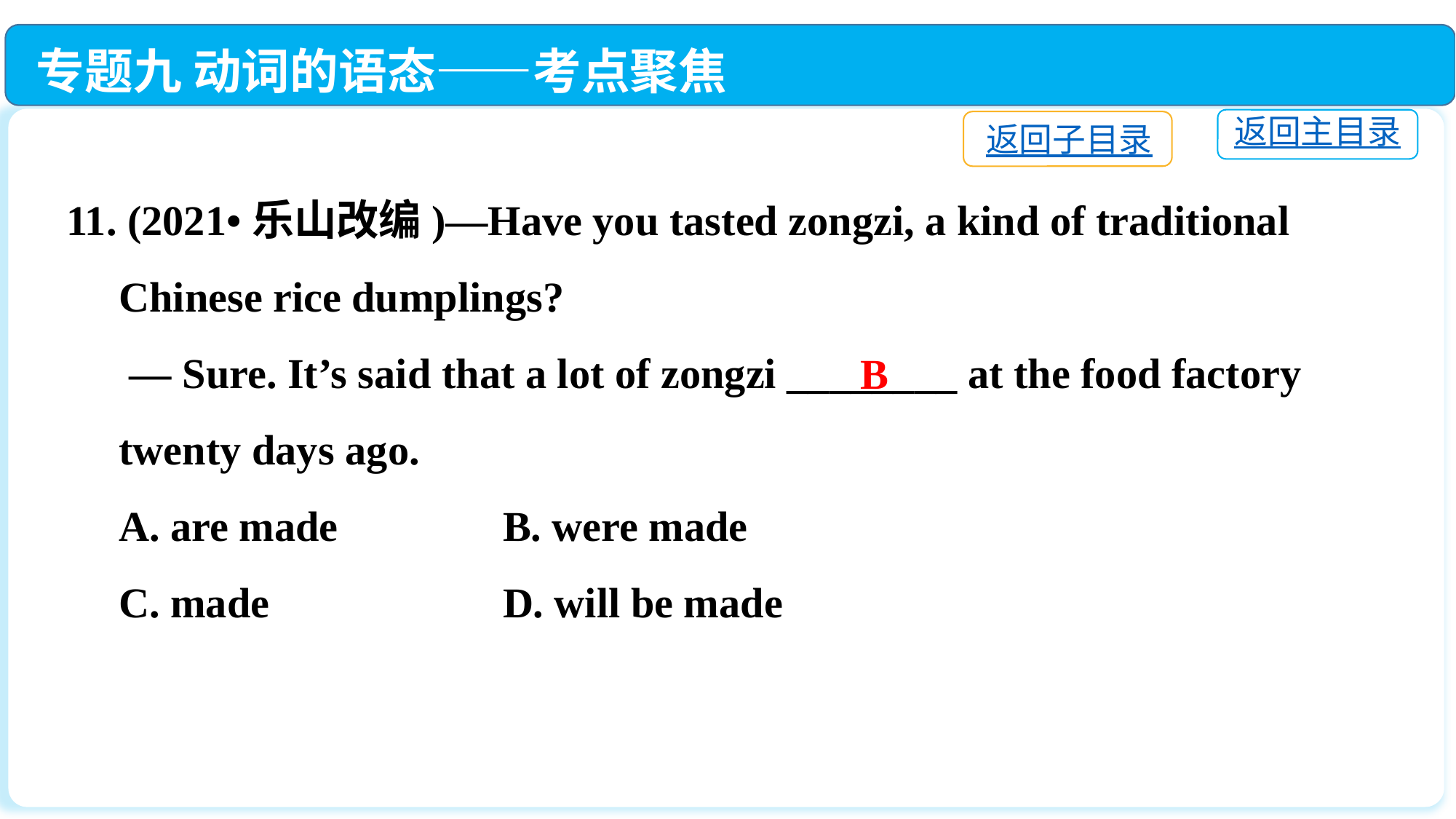

专题九 动词的语态——考点聚焦

返回主目录

返回子目录
11. (2021•乐山改编)—Have you tasted zongzi, a kind of traditional
     Chinese rice dumplings?
      — Sure. It’s said that a lot of zongzi ________ at the food factory
     twenty days ago.
     A. are made		B. were made
     C. made　 		D. will be made
B